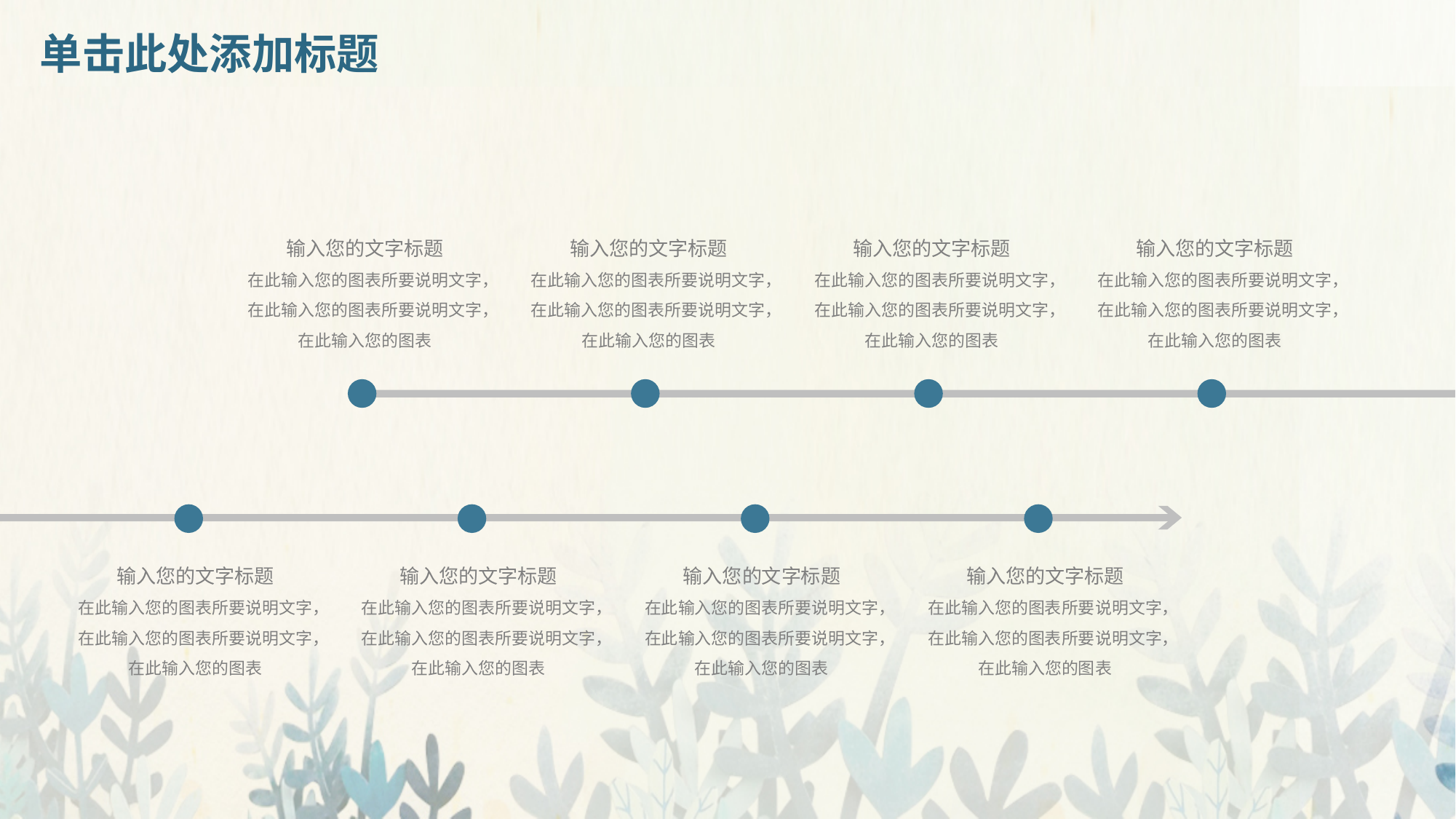

# 单击此处添加标题
输入您的文字标题
在此输入您的图表所要说明文字，在此输入您的图表所要说明文字，在此输入您的图表
输入您的文字标题
在此输入您的图表所要说明文字，在此输入您的图表所要说明文字，在此输入您的图表
输入您的文字标题
在此输入您的图表所要说明文字，在此输入您的图表所要说明文字，在此输入您的图表
输入您的文字标题
在此输入您的图表所要说明文字，在此输入您的图表所要说明文字，在此输入您的图表

输入您的文字标题
在此输入您的图表所要说明文字，在此输入您的图表所要说明文字，在此输入您的图表
输入您的文字标题
在此输入您的图表所要说明文字，在此输入您的图表所要说明文字，在此输入您的图表
输入您的文字标题
在此输入您的图表所要说明文字，在此输入您的图表所要说明文字，在此输入您的图表
输入您的文字标题
在此输入您的图表所要说明文字，在此输入您的图表所要说明文字，在此输入您的图表